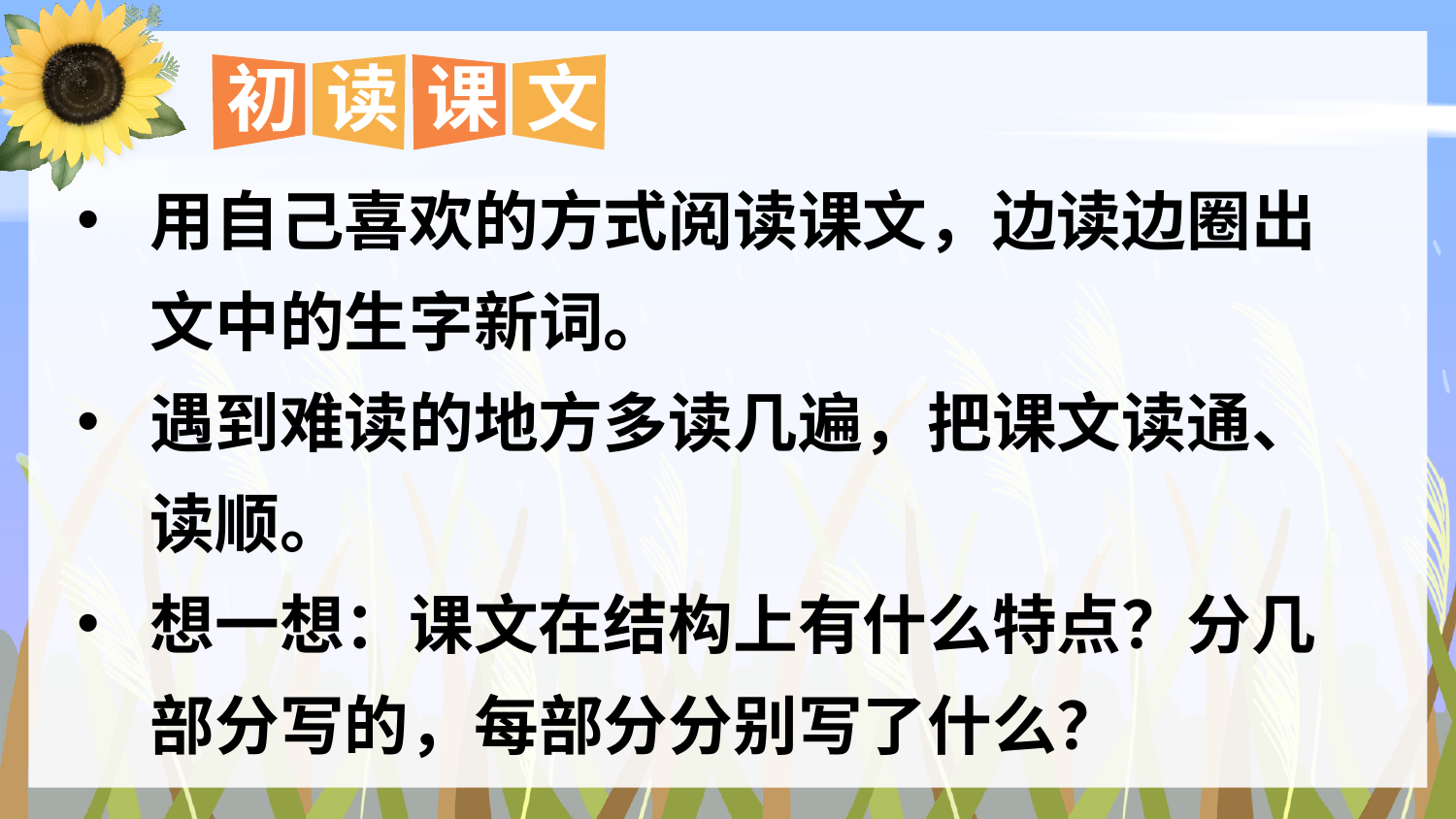

初
读
课
文
用自己喜欢的方式阅读课文，边读边圈出文中的生字新词。
遇到难读的地方多读几遍，把课文读通、读顺。
想一想：课文在结构上有什么特点？分几部分写的，每部分分别写了什么？